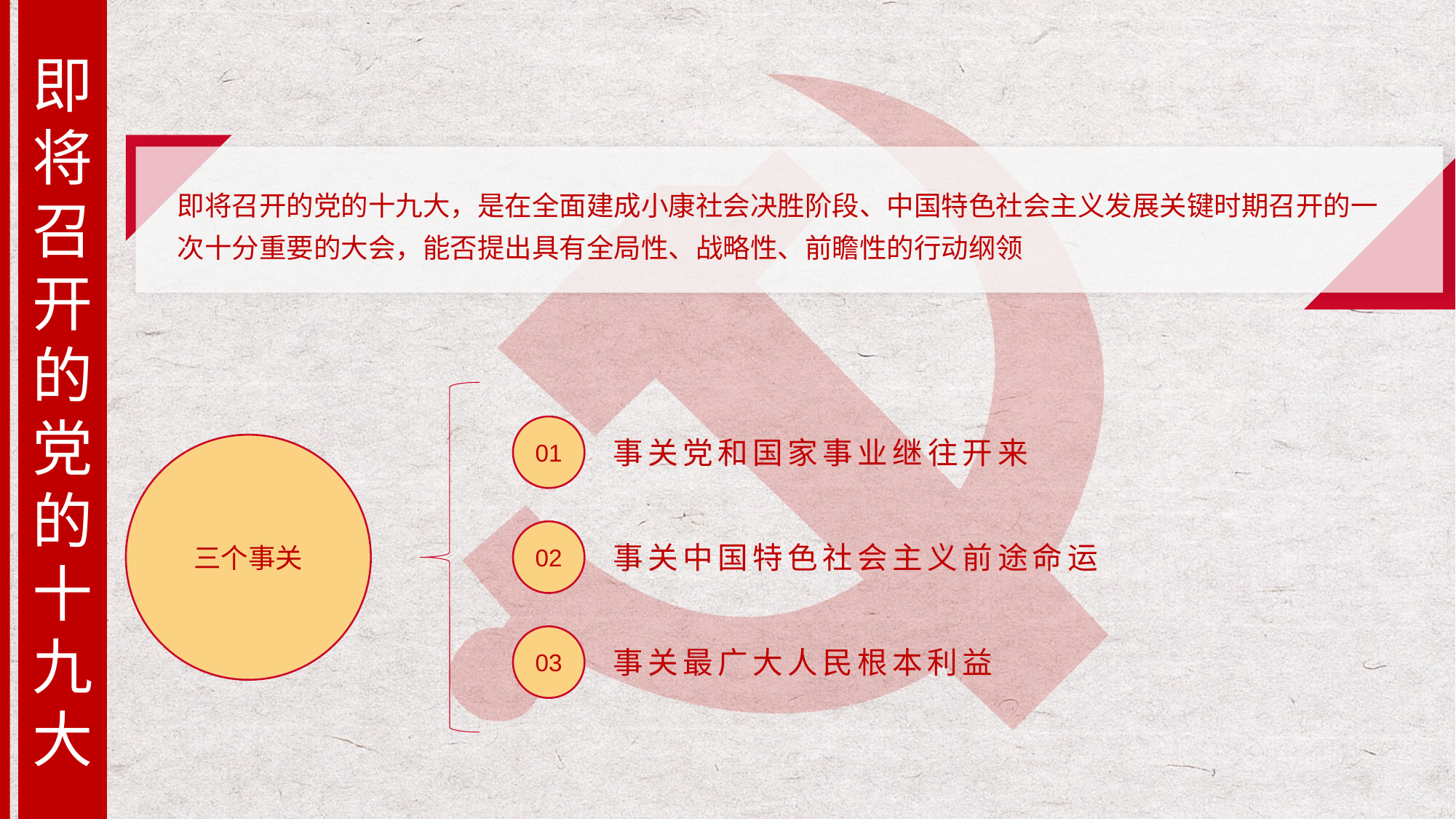

即将召开的党的十九大

即将召开的党的十九大，是在全面建成小康社会决胜阶段、中国特色社会主义发展关键时期召开的一次十分重要的大会，能否提出具有全局性、战略性、前瞻性的行动纲领

01
事关党和国家事业继往开来
三个事关
02
事关中国特色社会主义前途命运
03
事关最广大人民根本利益